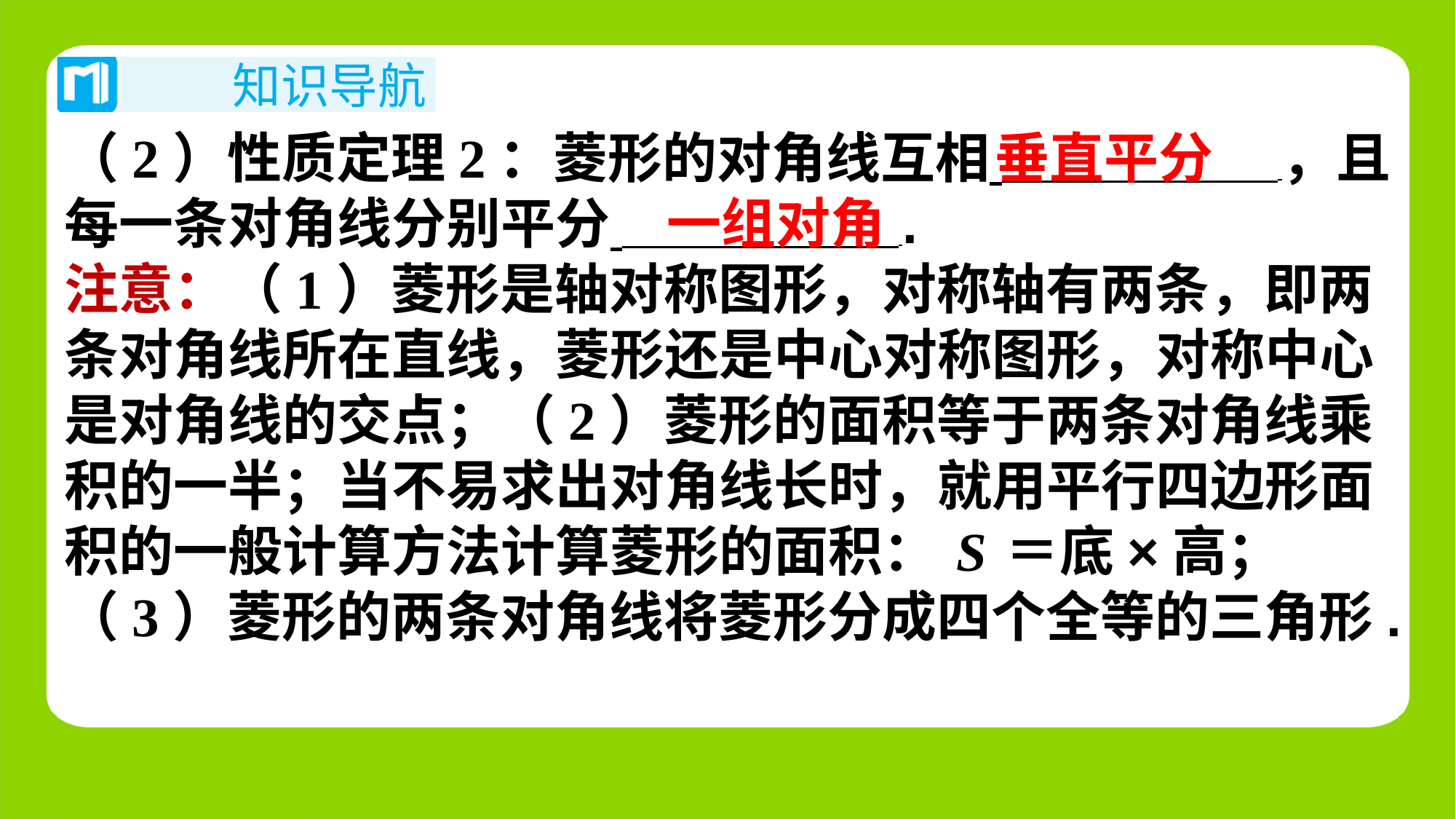

垂直平分
（2）性质定理2：菱形的对角线互相                                           ，且
每一条对角线分别平分                                           ⁠.
注意：（1）菱形是轴对称图形，对称轴有两条，即两
条对角线所在直线，菱形还是中心对称图形，对称中心
是对角线的交点；（2）菱形的面积等于两条对角线乘
积的一半；当不易求出对角线长时，就用平行四边形面
积的一般计算方法计算菱形的面积：S＝底×高；
（3）菱形的两条对角线将菱形分成四个全等的三角形.
一组对角